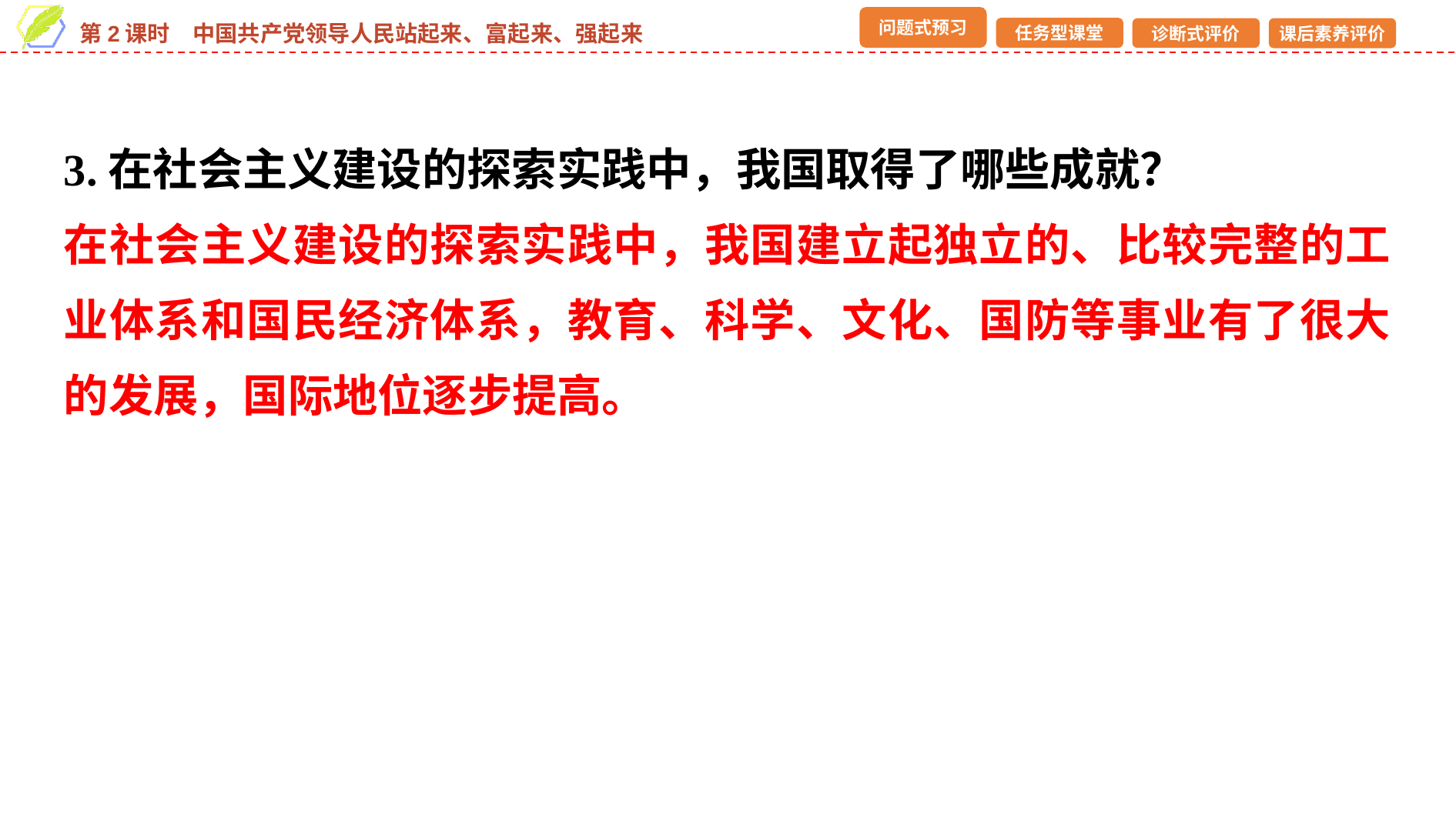

3.在社会主义建设的探索实践中，我国取得了哪些成就？
在社会主义建设的探索实践中，我国建立起独立的、比较完整的工业体系和国民经济体系，教育、科学、文化、国防等事业有了很大的发展，国际地位逐步提高。